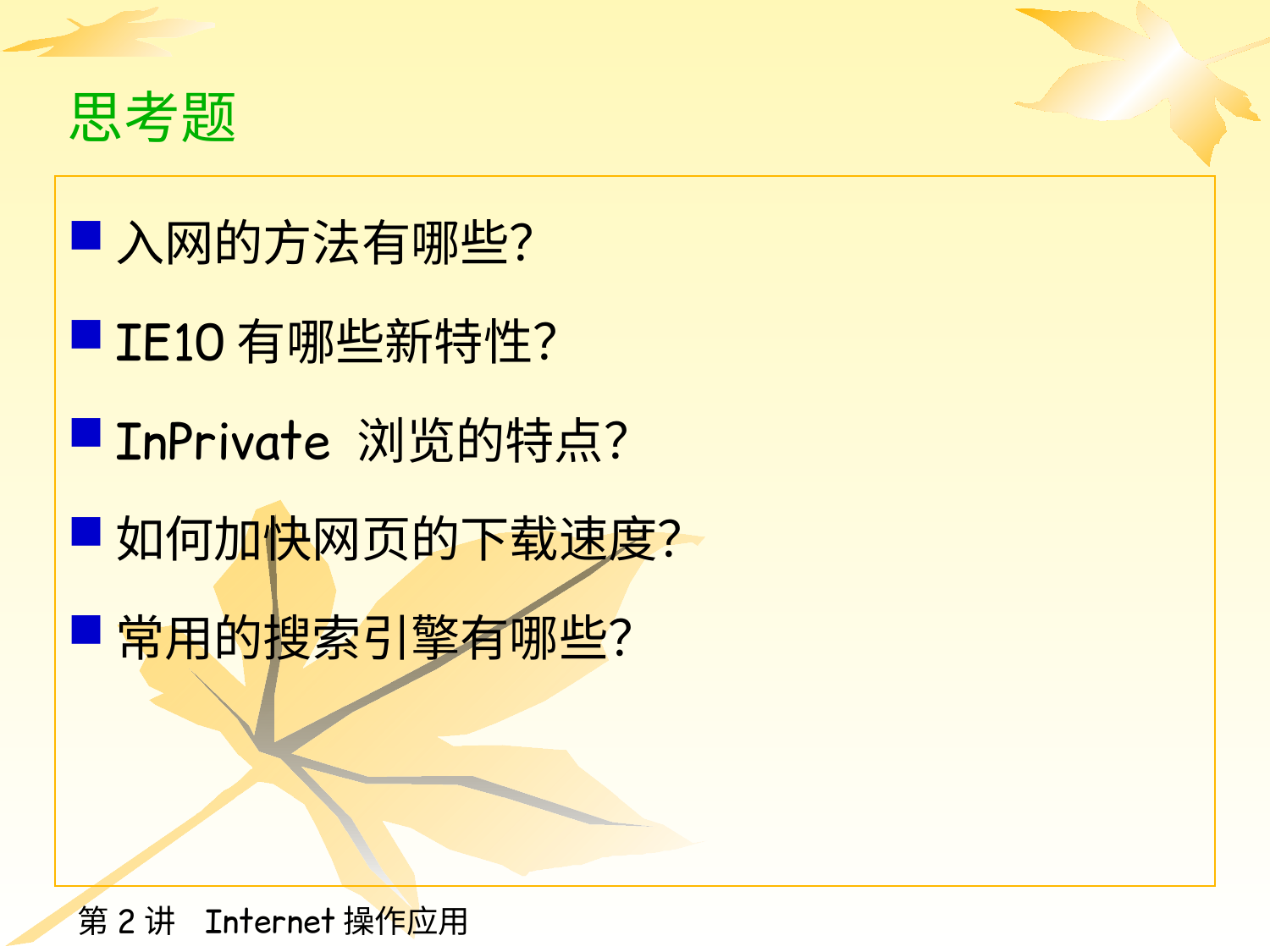

# 思考题
入网的方法有哪些？
IE10有哪些新特性？
InPrivate 浏览的特点？
如何加快网页的下载速度？
常用的搜索引擎有哪些？